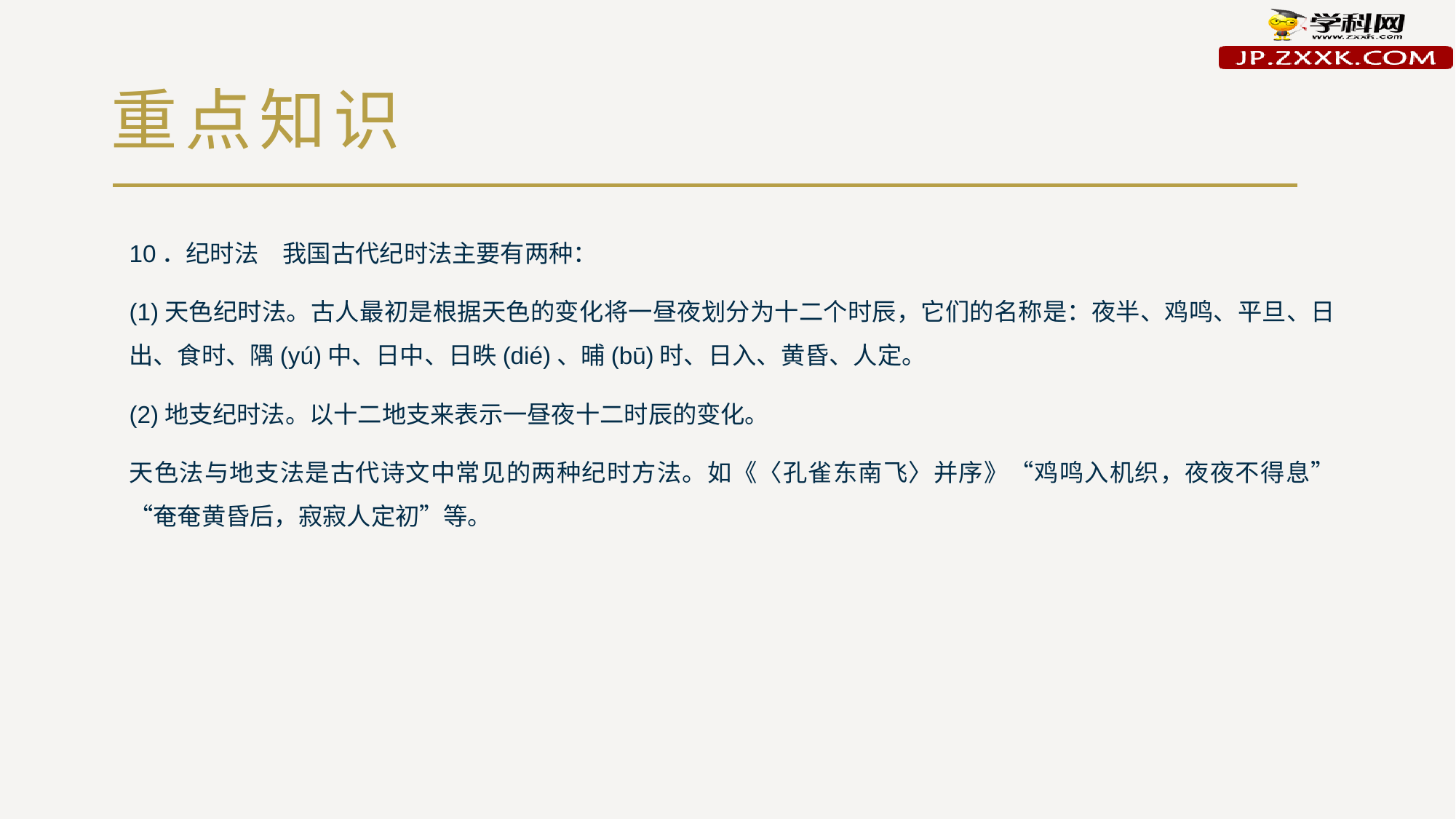

# 重点知识
10．纪时法　我国古代纪时法主要有两种：
(1)天色纪时法。古人最初是根据天色的变化将一昼夜划分为十二个时辰，它们的名称是：夜半、鸡鸣、平旦、日出、食时、隅(yú)中、日中、日昳(dié)、晡(bū)时、日入、黄昏、人定。
(2)地支纪时法。以十二地支来表示一昼夜十二时辰的变化。
天色法与地支法是古代诗文中常见的两种纪时方法。如《〈孔雀东南飞〉并序》“鸡鸣入机织，夜夜不得息”“奄奄黄昏后，寂寂人定初”等。